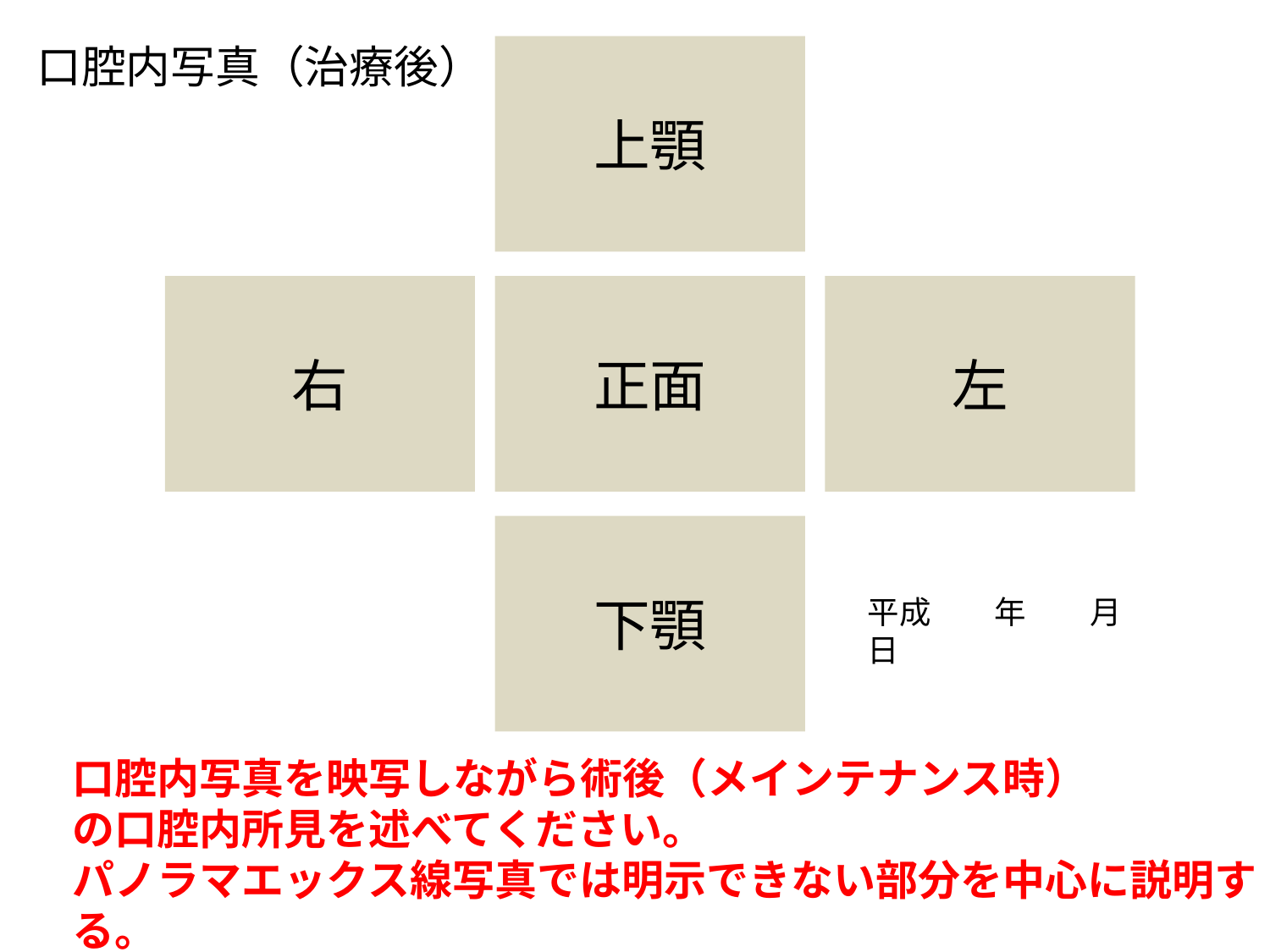

口腔内写真（治療後）

上顎

右

正面

左

下顎

平成　　年　　月　　日
口腔内写真を映写しながら術後（メインテナンス時）
の口腔内所見を述べてください。
パノラマエックス線写真では明示できない部分を中心に説明する。